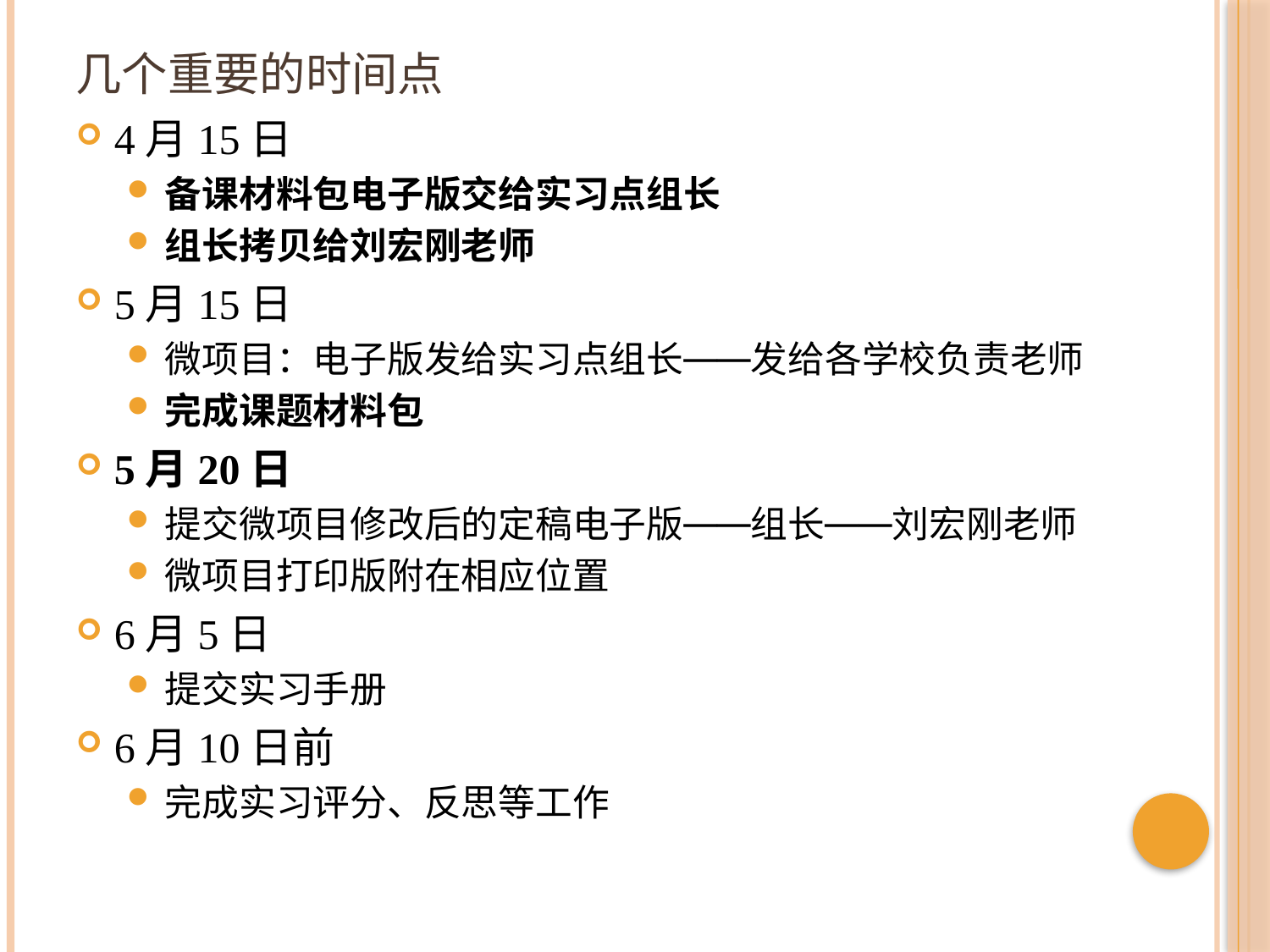

# 几个重要的时间点
4月15日
备课材料包电子版交给实习点组长
组长拷贝给刘宏刚老师
5月15日
微项目：电子版发给实习点组长——发给各学校负责老师
完成课题材料包
5月20日
提交微项目修改后的定稿电子版——组长——刘宏刚老师
微项目打印版附在相应位置
6月5日
提交实习手册
6月10日前
完成实习评分、反思等工作